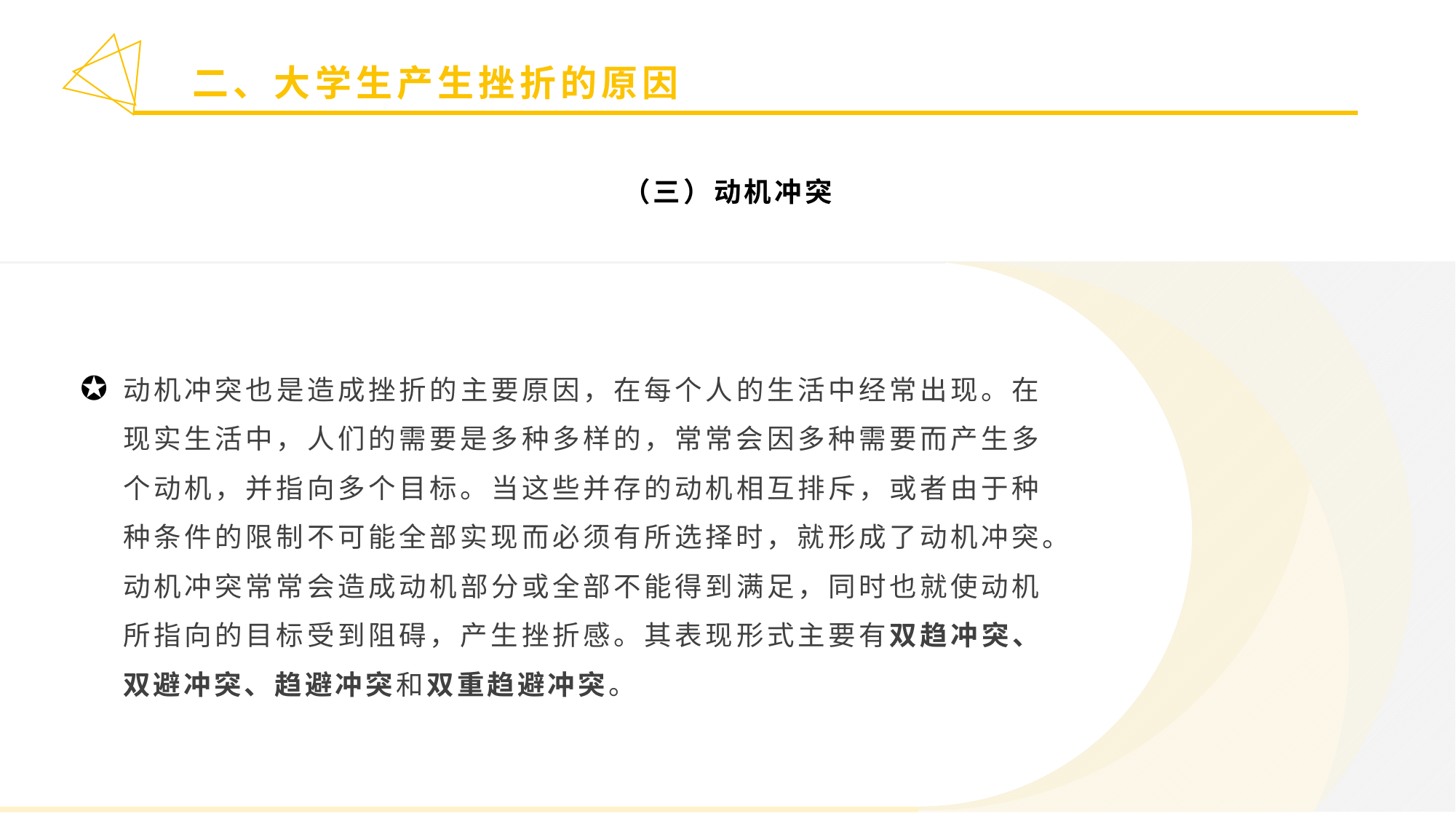

二、大学生产生挫折的原因
（三）动机冲突

动机冲突也是造成挫折的主要原因，在每个人的生活中经常出现。在现实生活中，人们的需要是多种多样的，常常会因多种需要而产生多个动机，并指向多个目标。当这些并存的动机相互排斥，或者由于种种条件的限制不可能全部实现而必须有所选择时，就形成了动机冲突。动机冲突常常会造成动机部分或全部不能得到满足，同时也就使动机所指向的目标受到阻碍，产生挫折感。其表现形式主要有双趋冲突、双避冲突、趋避冲突和双重趋避冲突。